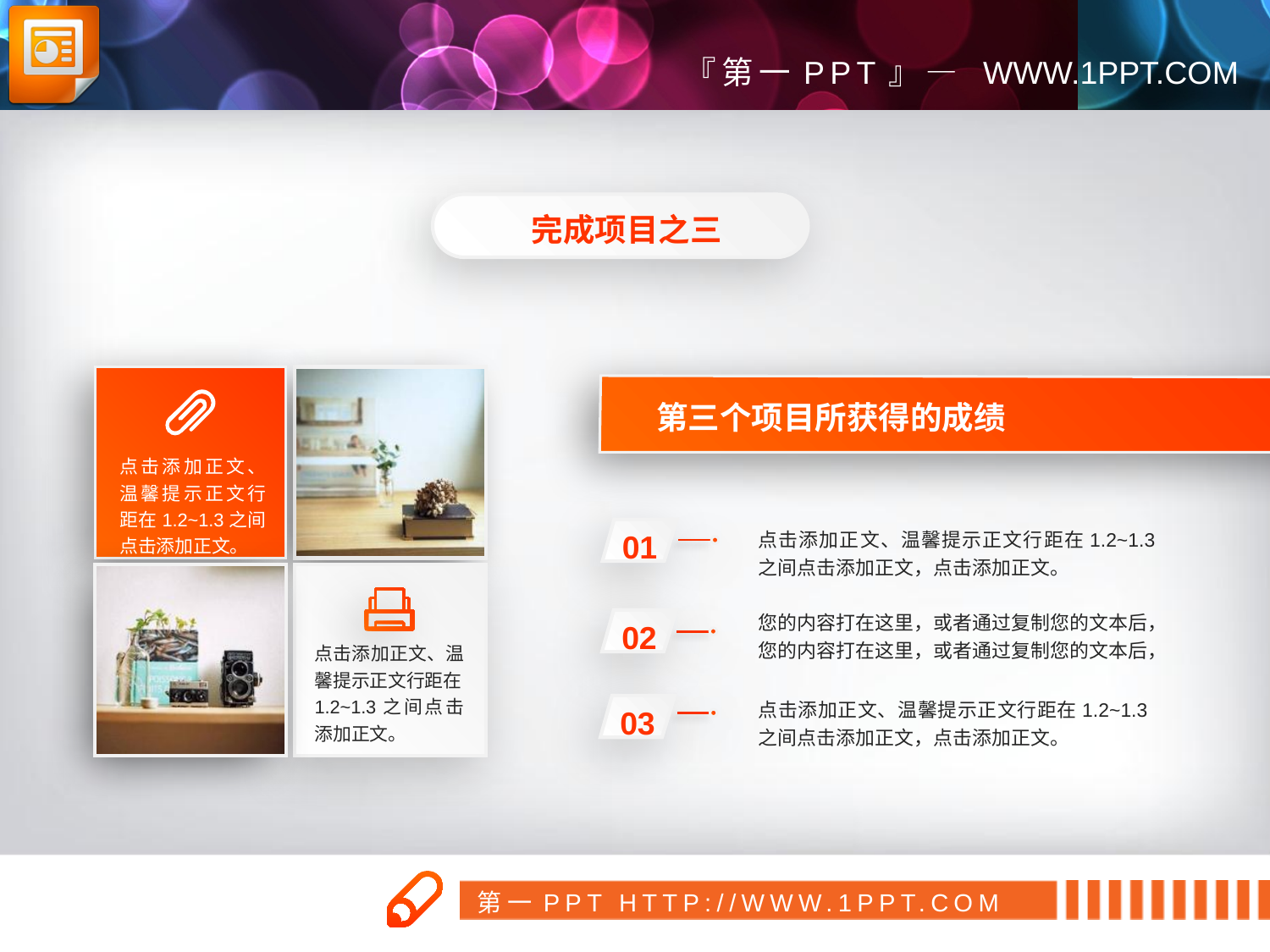

完成项目之三

第三个项目所获得的成绩
点击添加正文、温馨提示正文行距在1.2~1.3之间点击添加正文。
点击添加正文、温馨提示正文行距在1.2~1.3之间点击添加正文，点击添加正文。
01

您的内容打在这里，或者通过复制您的文本后，您的内容打在这里，或者通过复制您的文本后，

02
点击添加正文、温馨提示正文行距在1.2~1.3之间点击添加正文。
点击添加正文、温馨提示正文行距在1.2~1.3之间点击添加正文，点击添加正文。
03